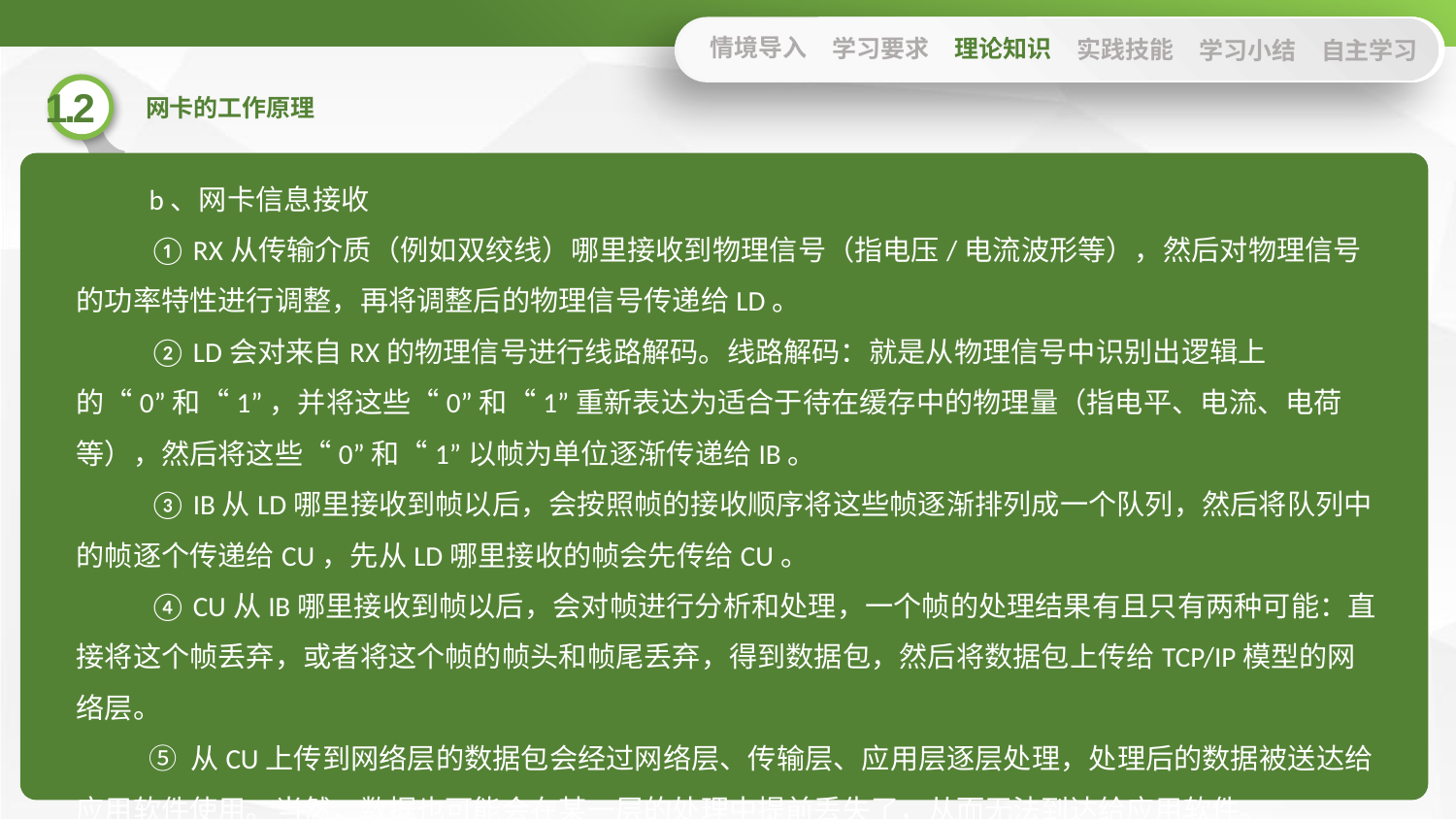

情境导入
学习要求
理论知识
实践技能
学习小结
自主学习
b、网卡信息接收
① RX从传输介质（例如双绞线）哪里接收到物理信号（指电压/电流波形等），然后对物理信号的功率特性进行调整，再将调整后的物理信号传递给LD。
② LD会对来自RX的物理信号进行线路解码。线路解码：就是从物理信号中识别出逻辑上的“0”和“1”，并将这些“0”和“1”重新表达为适合于待在缓存中的物理量（指电平、电流、电荷等），然后将这些“0”和“1”以帧为单位逐渐传递给IB。
③ IB从LD哪里接收到帧以后，会按照帧的接收顺序将这些帧逐渐排列成一个队列，然后将队列中的帧逐个传递给CU，先从LD哪里接收的帧会先传给CU。
④ CU从IB哪里接收到帧以后，会对帧进行分析和处理，一个帧的处理结果有且只有两种可能：直接将这个帧丢弃，或者将这个帧的帧头和帧尾丢弃，得到数据包，然后将数据包上传给TCP/IP模型的网络层。
⑤ 从CU上传到网络层的数据包会经过网络层、传输层、应用层逐层处理，处理后的数据被送达给应用软件使用。当然，数据也可能会在某一层的处理中提前丢失了，从而无法到达给应用软件。